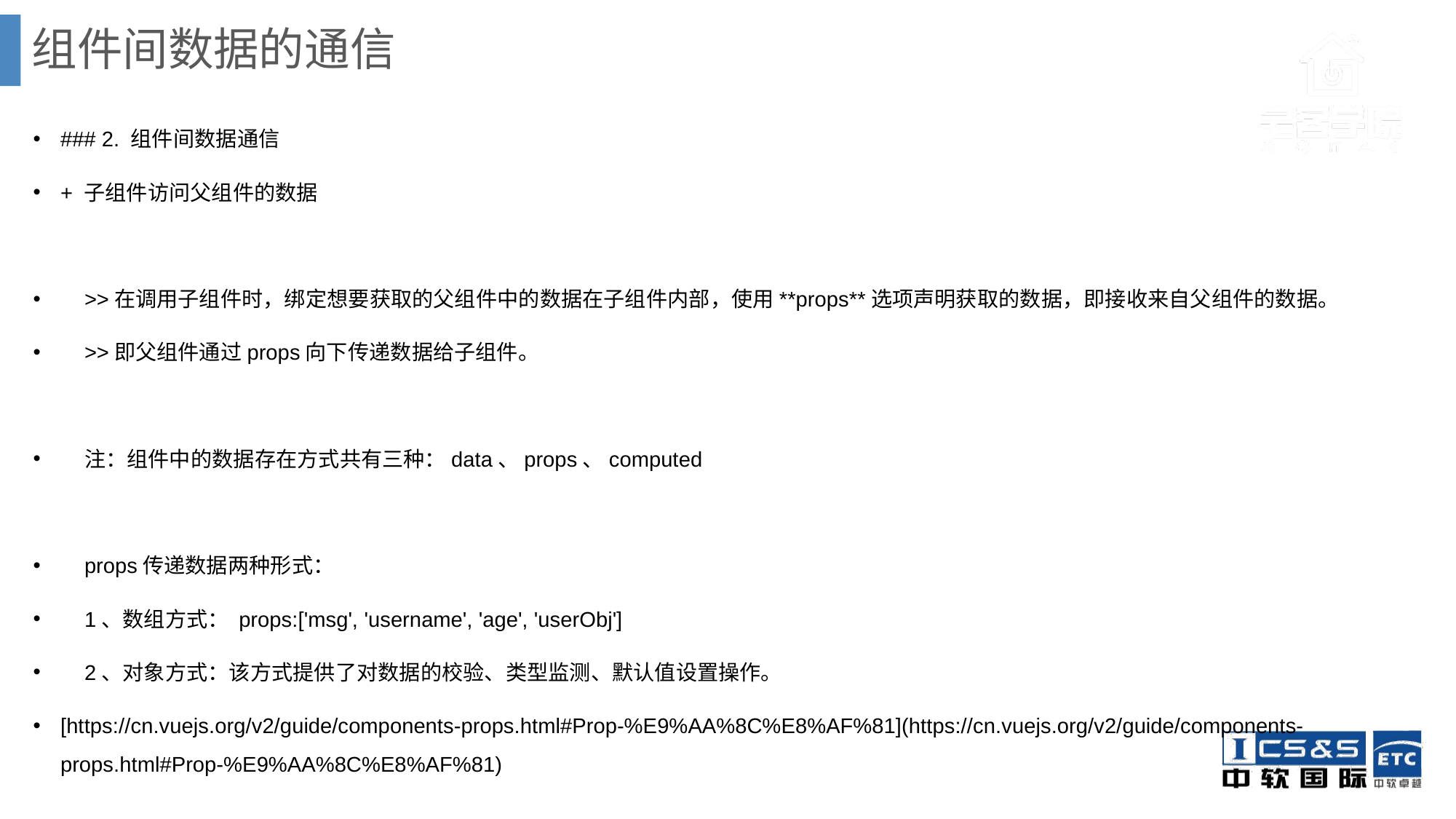

# 组件间数据的通信
### 2. 组件间数据通信
+ 子组件访问父组件的数据

    >>在调用子组件时，绑定想要获取的父组件中的数据在子组件内部，使用**props**选项声明获取的数据，即接收来自父组件的数据。
    >>即父组件通过props向下传递数据给子组件。

    注：组件中的数据存在方式共有三种：data、props、computed

    props传递数据两种形式：
    1、数组方式： props:['msg', 'username', 'age', 'userObj']
    2、对象方式：该方式提供了对数据的校验、类型监测、默认值设置操作。
[https://cn.vuejs.org/v2/guide/components-props.html#Prop-%E9%AA%8C%E8%AF%81](https://cn.vuejs.org/v2/guide/components-props.html#Prop-%E9%AA%8C%E8%AF%81)